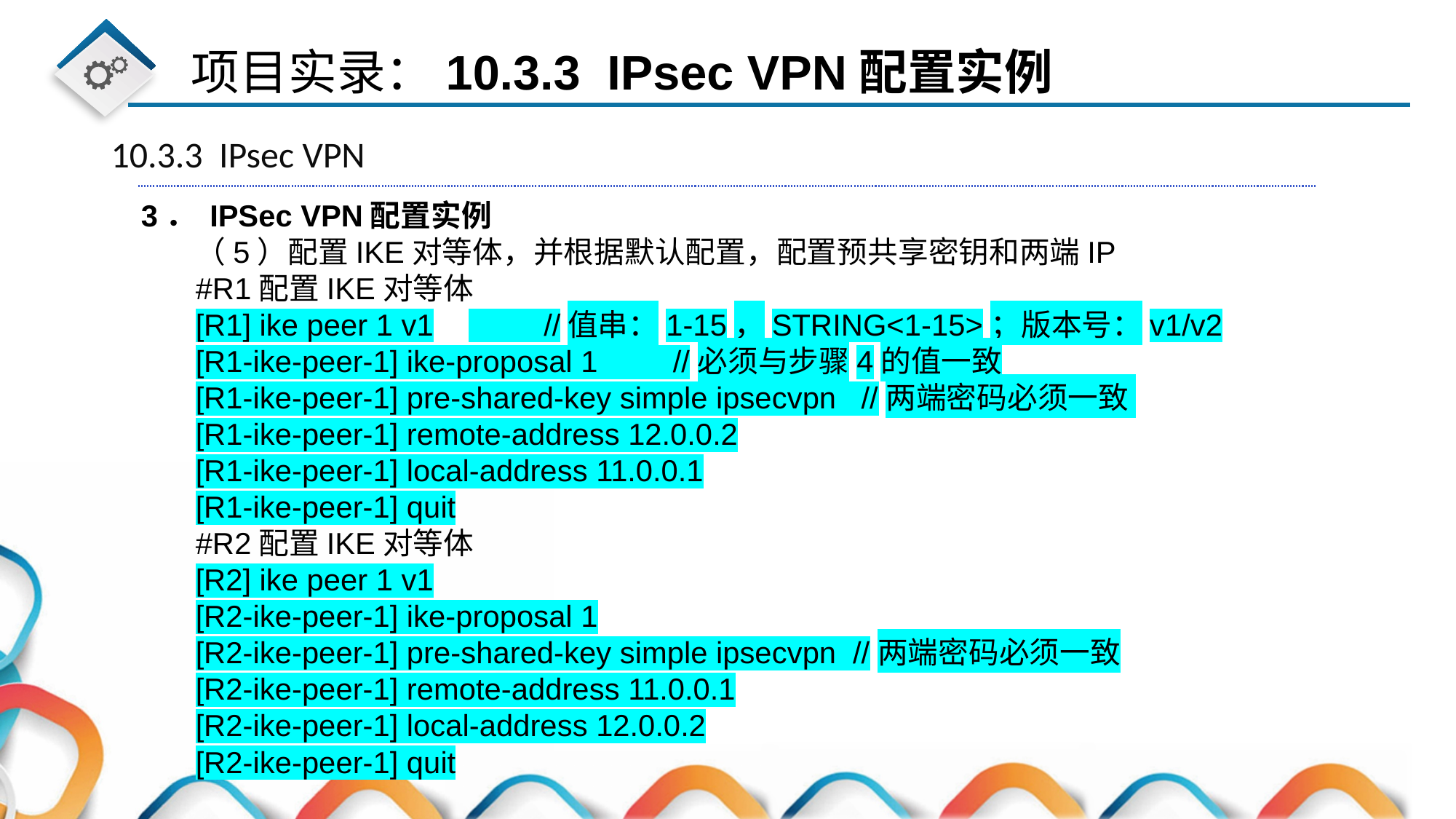

10.3.3  IPsec VPN

3． IPSec VPN配置实例
（5）配置IKE对等体，并根据默认配置，配置预共享密钥和两端IP
#R1配置IKE对等体
[R1] ike peer 1 v1	         //值串：1-15，STRING<1-15>；版本号：v1/v2
[R1-ike-peer-1] ike-proposal 1         //必须与步骤4的值一致
[R1-ike-peer-1] pre-shared-key simple ipsecvpn   //两端密码必须一致
[R1-ike-peer-1] remote-address 12.0.0.2
[R1-ike-peer-1] local-address 11.0.0.1
[R1-ike-peer-1] quit
#R2配置IKE对等体
[R2] ike peer 1 v1
[R2-ike-peer-1] ike-proposal 1
[R2-ike-peer-1] pre-shared-key simple ipsecvpn  //两端密码必须一致
[R2-ike-peer-1] remote-address 11.0.0.1
[R2-ike-peer-1] local-address 12.0.0.2
[R2-ike-peer-1] quit